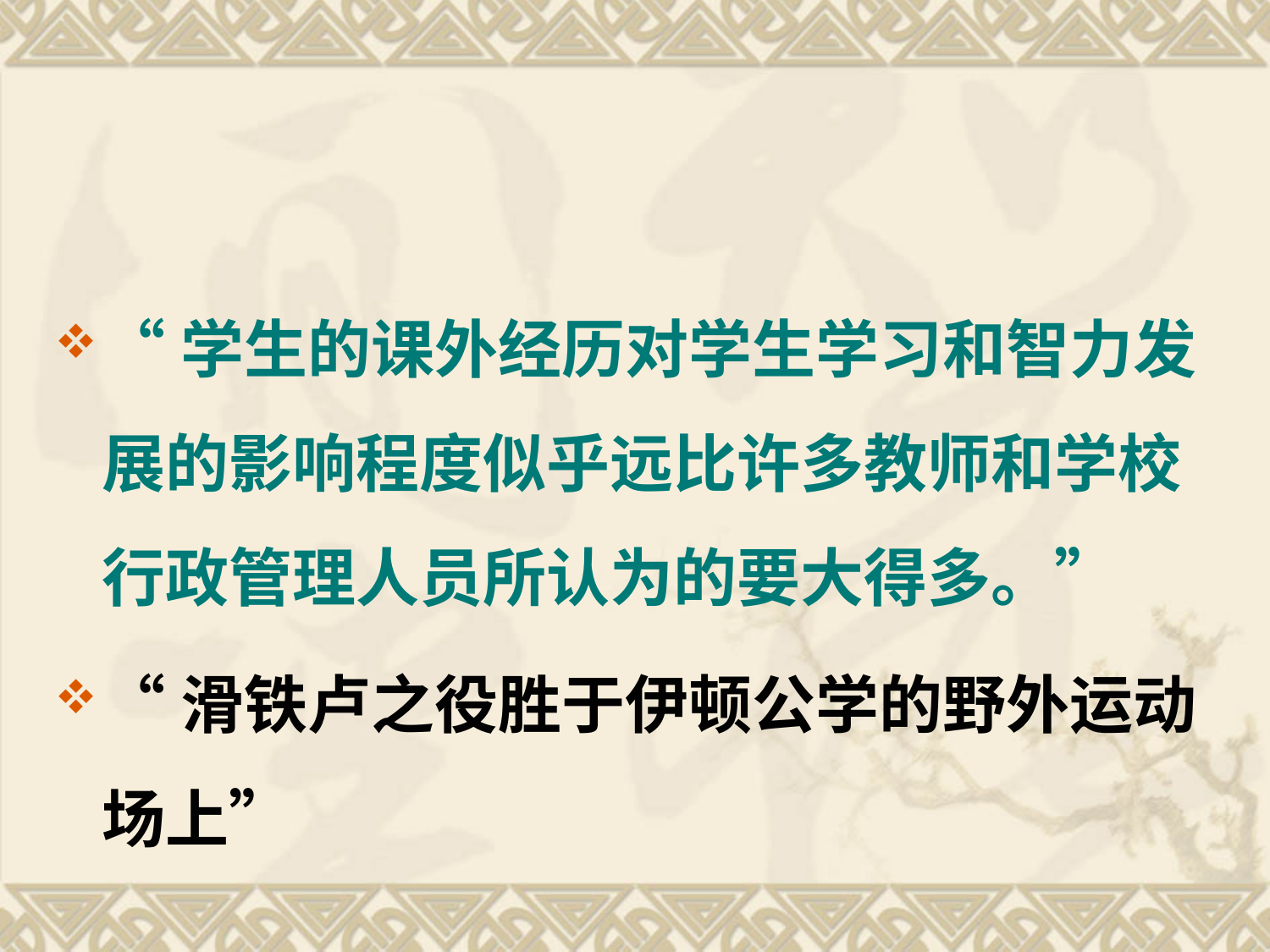

#
“学生的课外经历对学生学习和智力发展的影响程度似乎远比许多教师和学校行政管理人员所认为的要大得多。”
“滑铁卢之役胜于伊顿公学的野外运动场上”